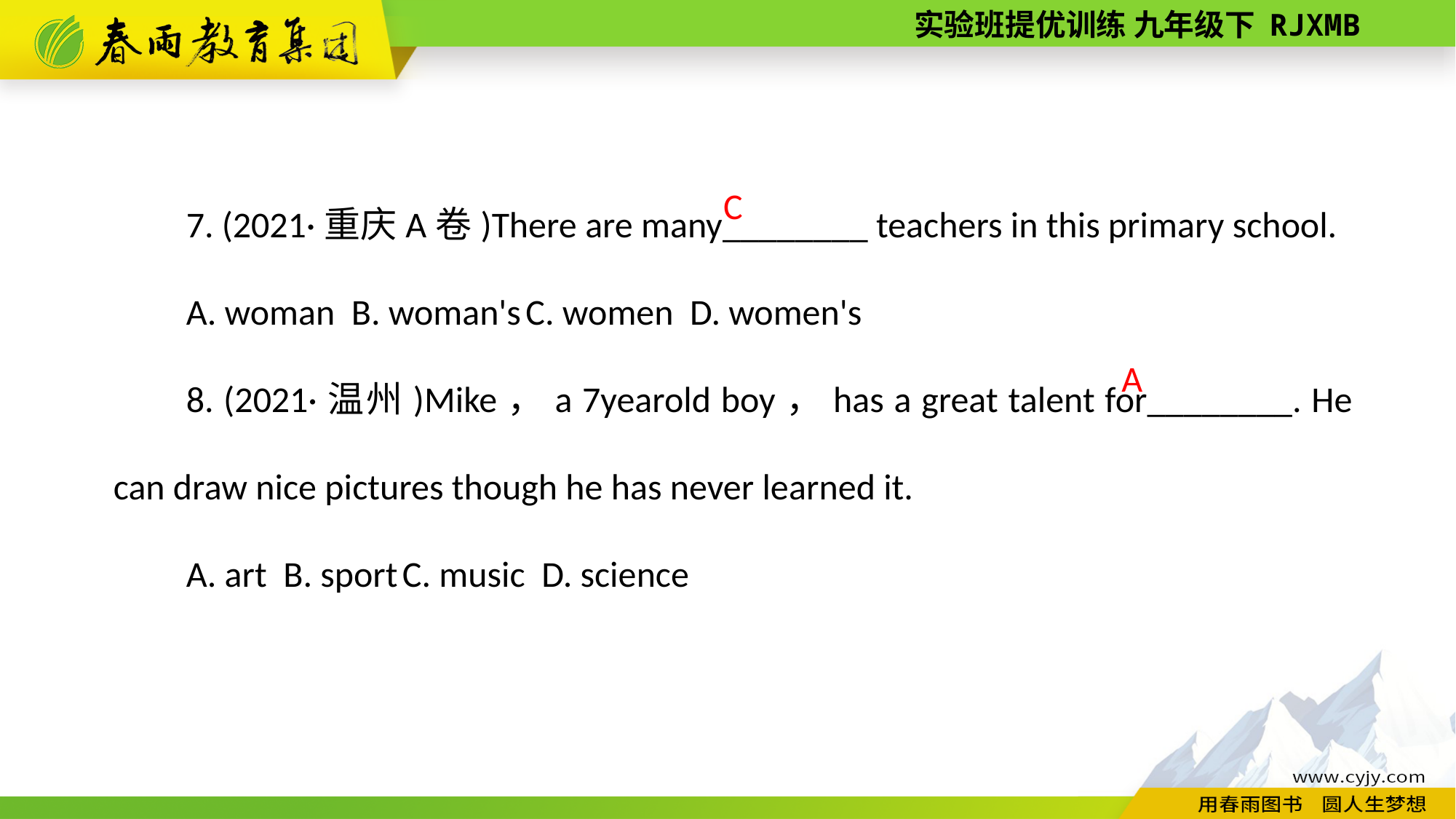

7. (2021·重庆A卷)There are many________ teachers in this primary school.
A. woman  B. woman's C. women  D. women's
8. (2021·温州)Mike，a 7­year­old boy，has a great talent for________. He can draw nice pictures though he has never learned it.
A. art  B. sport C. music  D. science
C
A